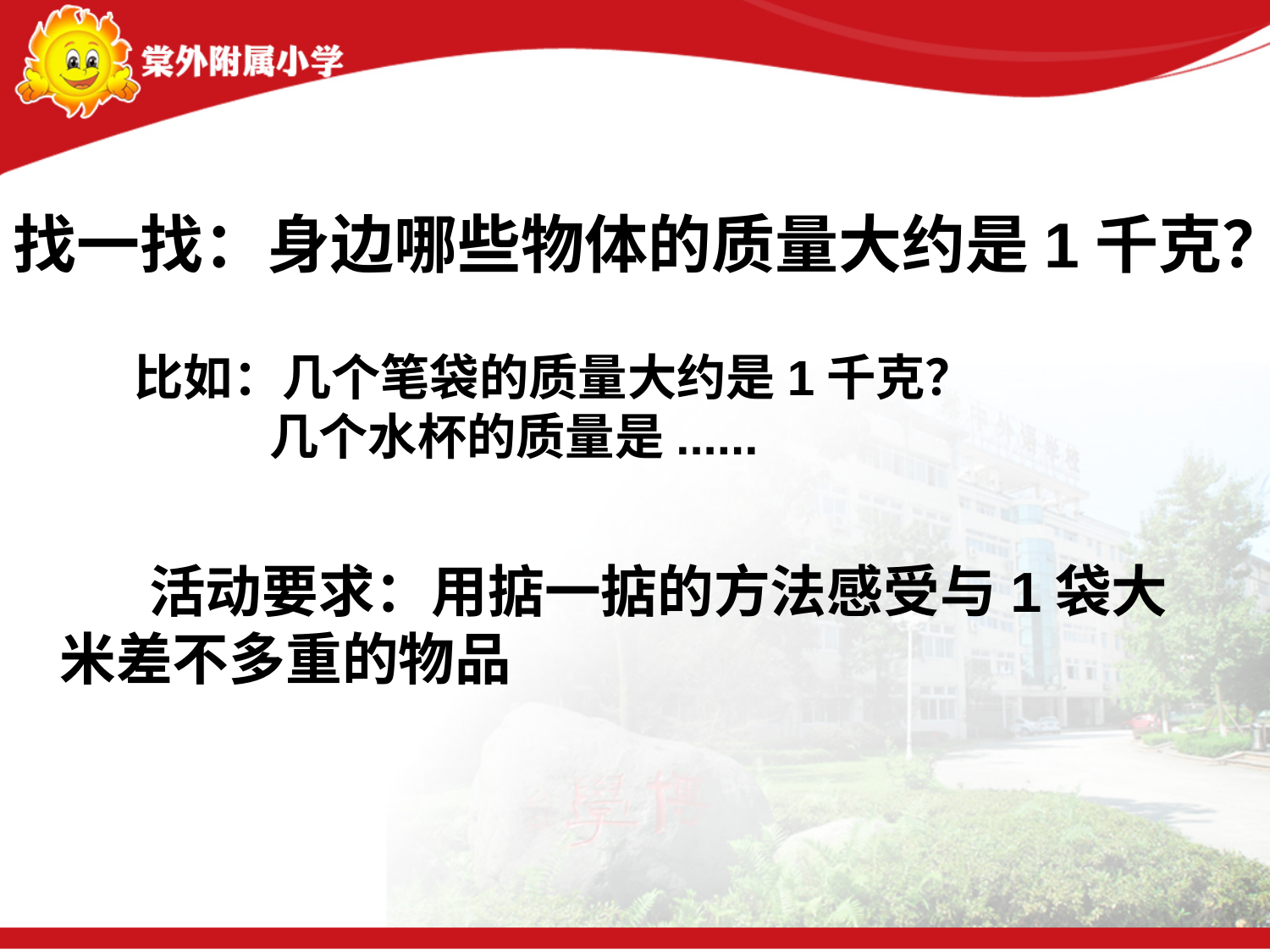

找一找：身边哪些物体的质量大约是1千克？
比如：几个笔袋的质量大约是1千克？
           几个水杯的质量是......
       活动要求：用掂一掂的方法感受与1袋大米差不多重的物品